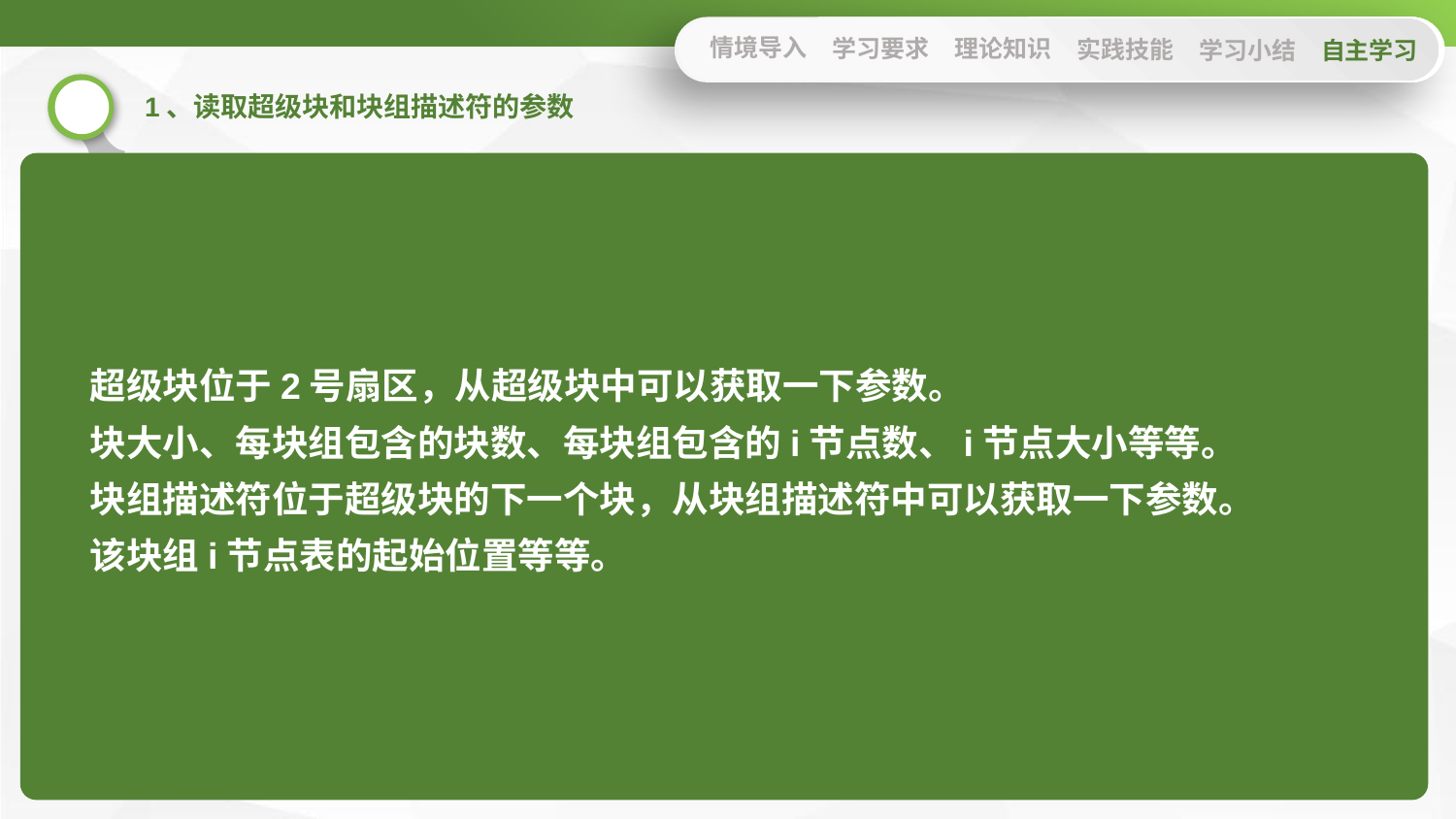

情境导入
学习要求
理论知识
实践技能
学习小结
自主学习
1、读取超级块和块组描述符的参数
超级块位于2号扇区，从超级块中可以获取一下参数。
块大小、每块组包含的块数、每块组包含的i节点数、i节点大小等等。
块组描述符位于超级块的下一个块，从块组描述符中可以获取一下参数。
该块组i节点表的起始位置等等。